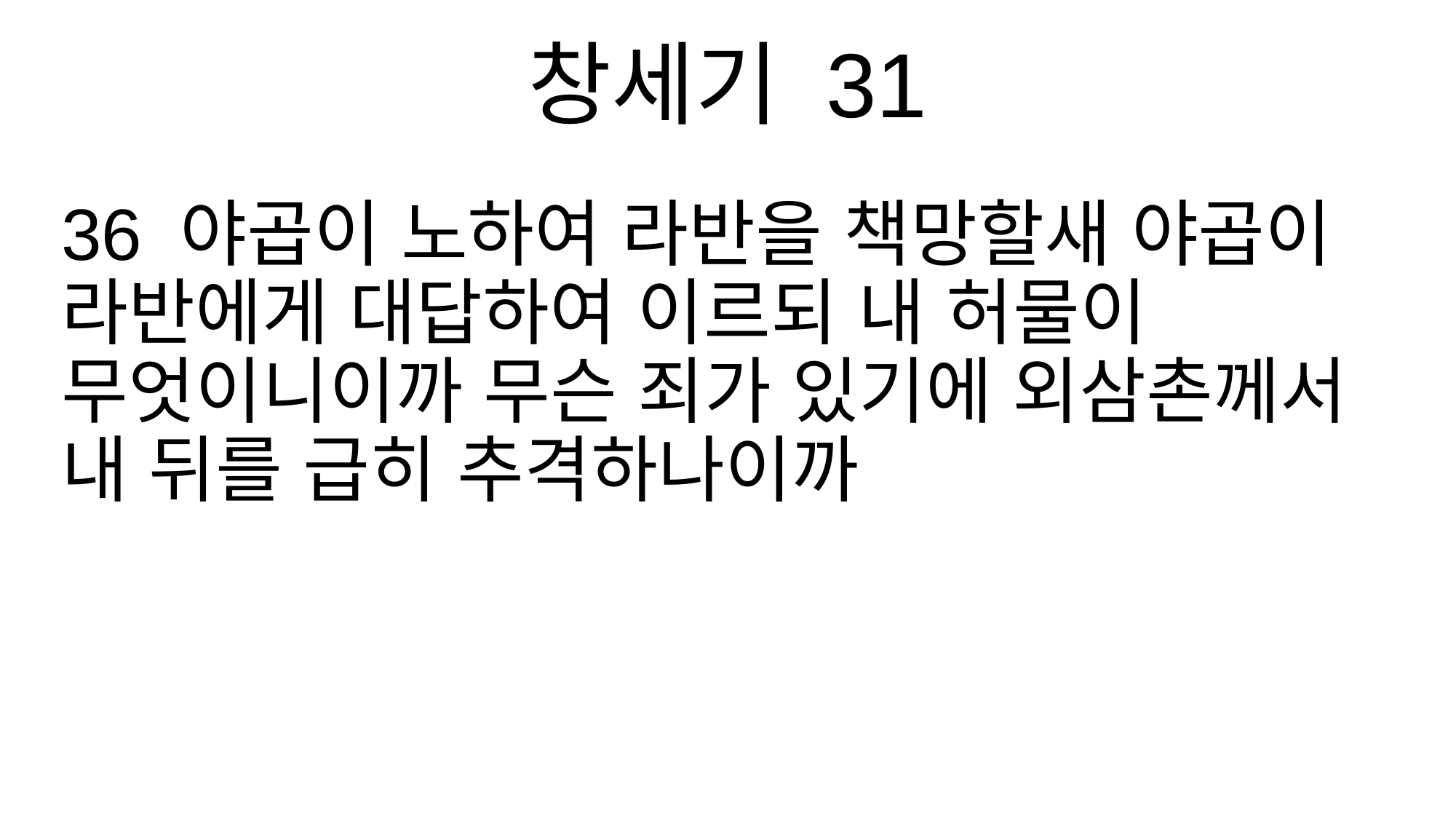

창세기 31
36 야곱이 노하여 라반을 책망할새 야곱이 라반에게 대답하여 이르되 내 허물이 무엇이니이까 무슨 죄가 있기에 외삼촌께서 내 뒤를 급히 추격하나이까